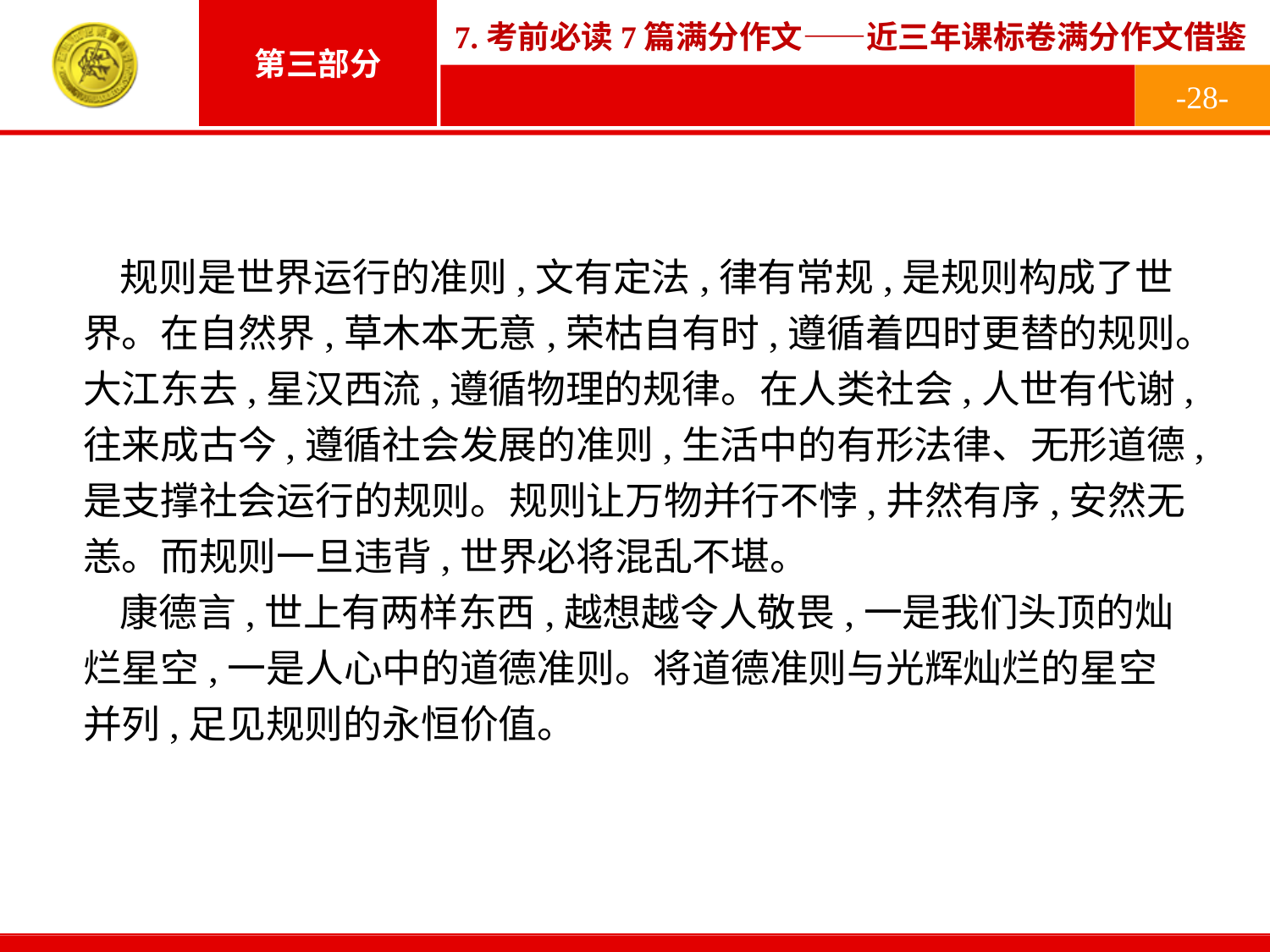

-28-
规则是世界运行的准则,文有定法,律有常规,是规则构成了世界。在自然界,草木本无意,荣枯自有时,遵循着四时更替的规则。大江东去,星汉西流,遵循物理的规律。在人类社会,人世有代谢,往来成古今,遵循社会发展的准则,生活中的有形法律、无形道德,是支撑社会运行的规则。规则让万物并行不悖,井然有序,安然无恙。而规则一旦违背,世界必将混乱不堪。
康德言,世上有两样东西,越想越令人敬畏,一是我们头顶的灿烂星空,一是人心中的道德准则。将道德准则与光辉灿烂的星空并列,足见规则的永恒价值。